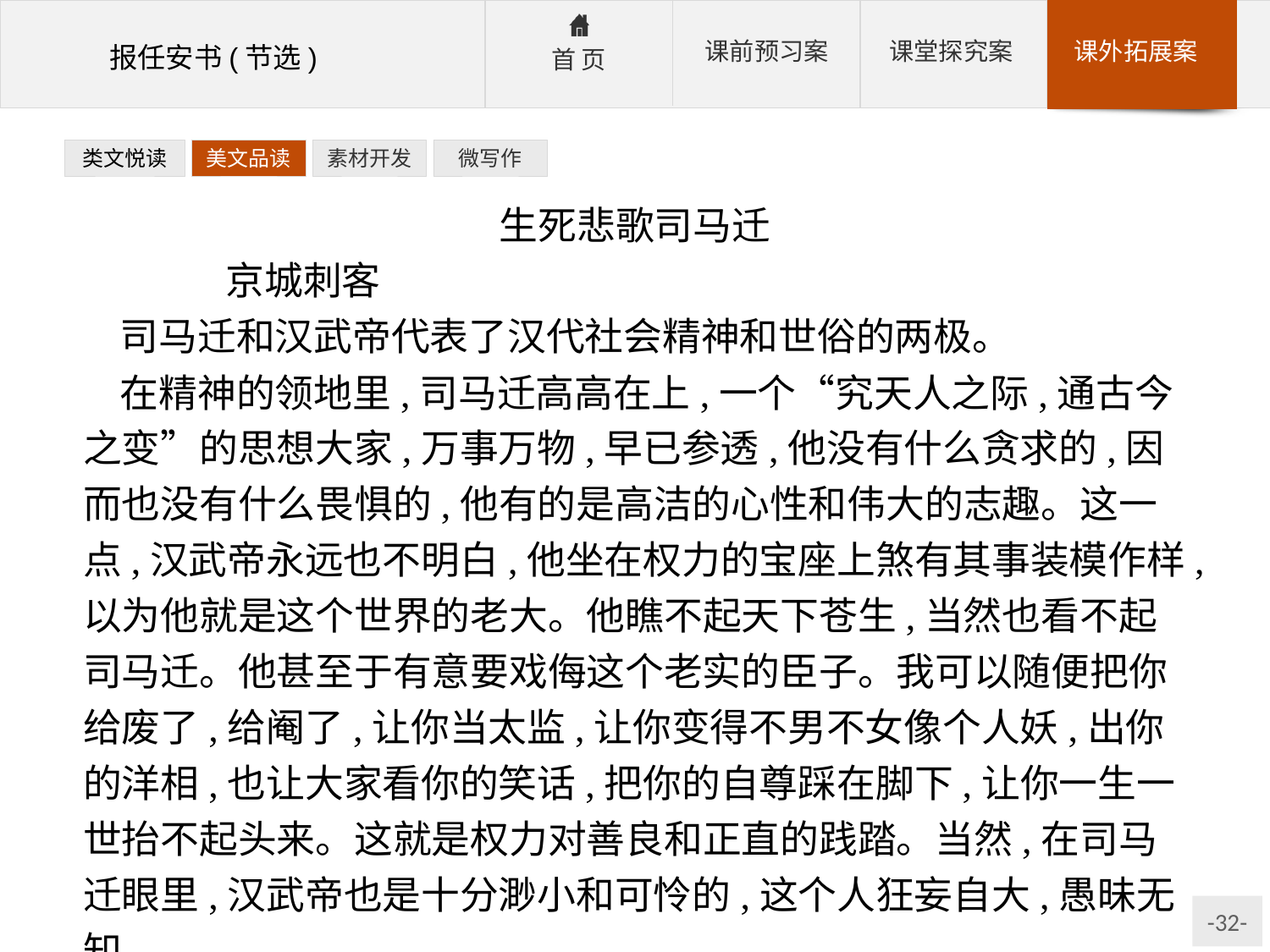

类文悦读
美文品读
素材开发
微写作
生死悲歌司马迁
	京城刺客
司马迁和汉武帝代表了汉代社会精神和世俗的两极。
在精神的领地里,司马迁高高在上,一个“究天人之际,通古今之变”的思想大家,万事万物,早已参透,他没有什么贪求的,因而也没有什么畏惧的,他有的是高洁的心性和伟大的志趣。这一点,汉武帝永远也不明白,他坐在权力的宝座上煞有其事装模作样,以为他就是这个世界的老大。他瞧不起天下苍生,当然也看不起司马迁。他甚至于有意要戏侮这个老实的臣子。我可以随便把你给废了,给阉了,让你当太监,让你变得不男不女像个人妖,出你的洋相,也让大家看你的笑话,把你的自尊踩在脚下,让你一生一世抬不起头来。这就是权力对善良和正直的践踏。当然,在司马迁眼里,汉武帝也是十分渺小和可怜的,这个人狂妄自大,愚昧无知。